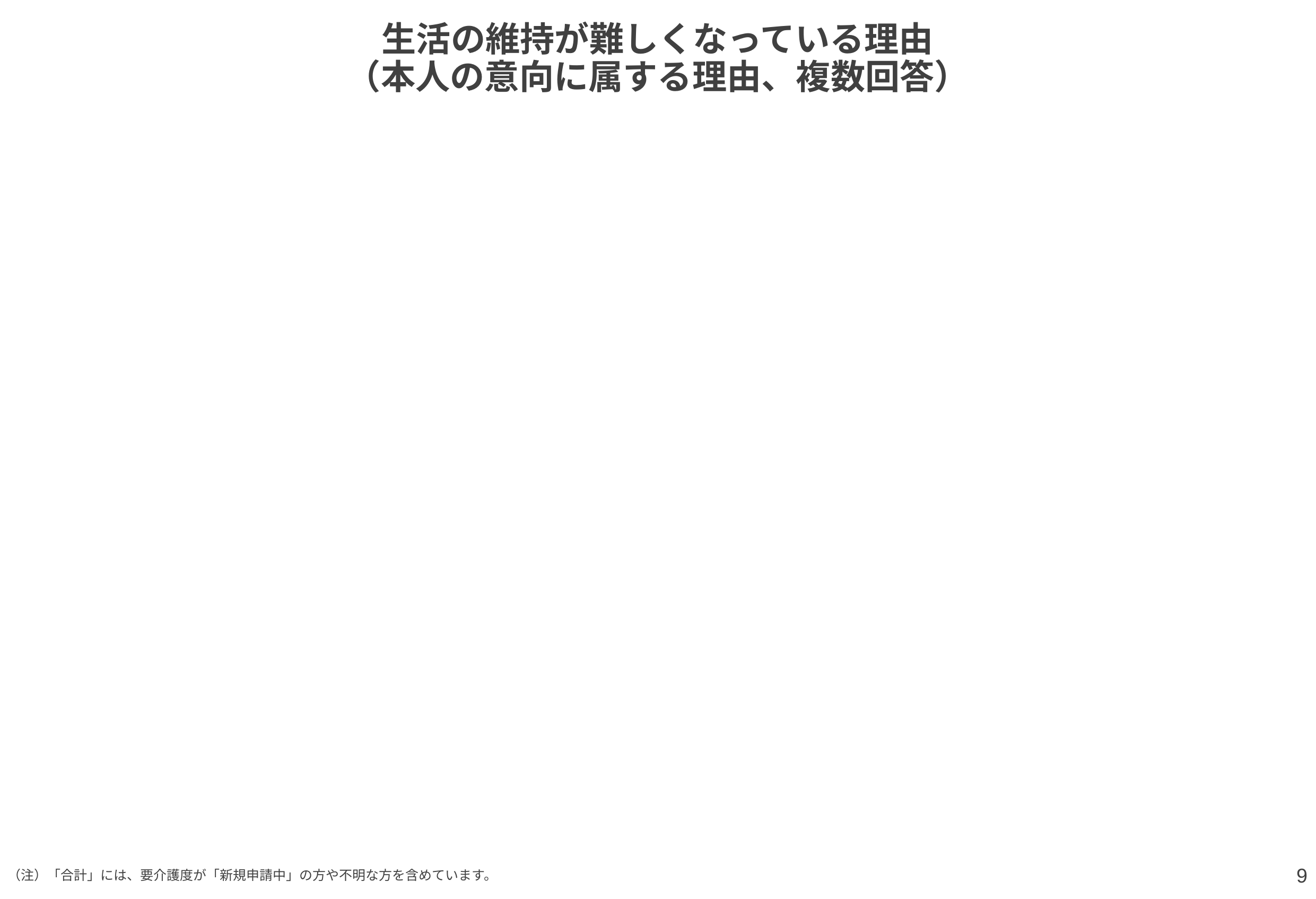

# 生活の維持が難しくなっている理由 （本人の意向に属する理由、複数回答）
9
（注）「合計」には、要介護度が「新規申請中」の方や不明な方を含めています。